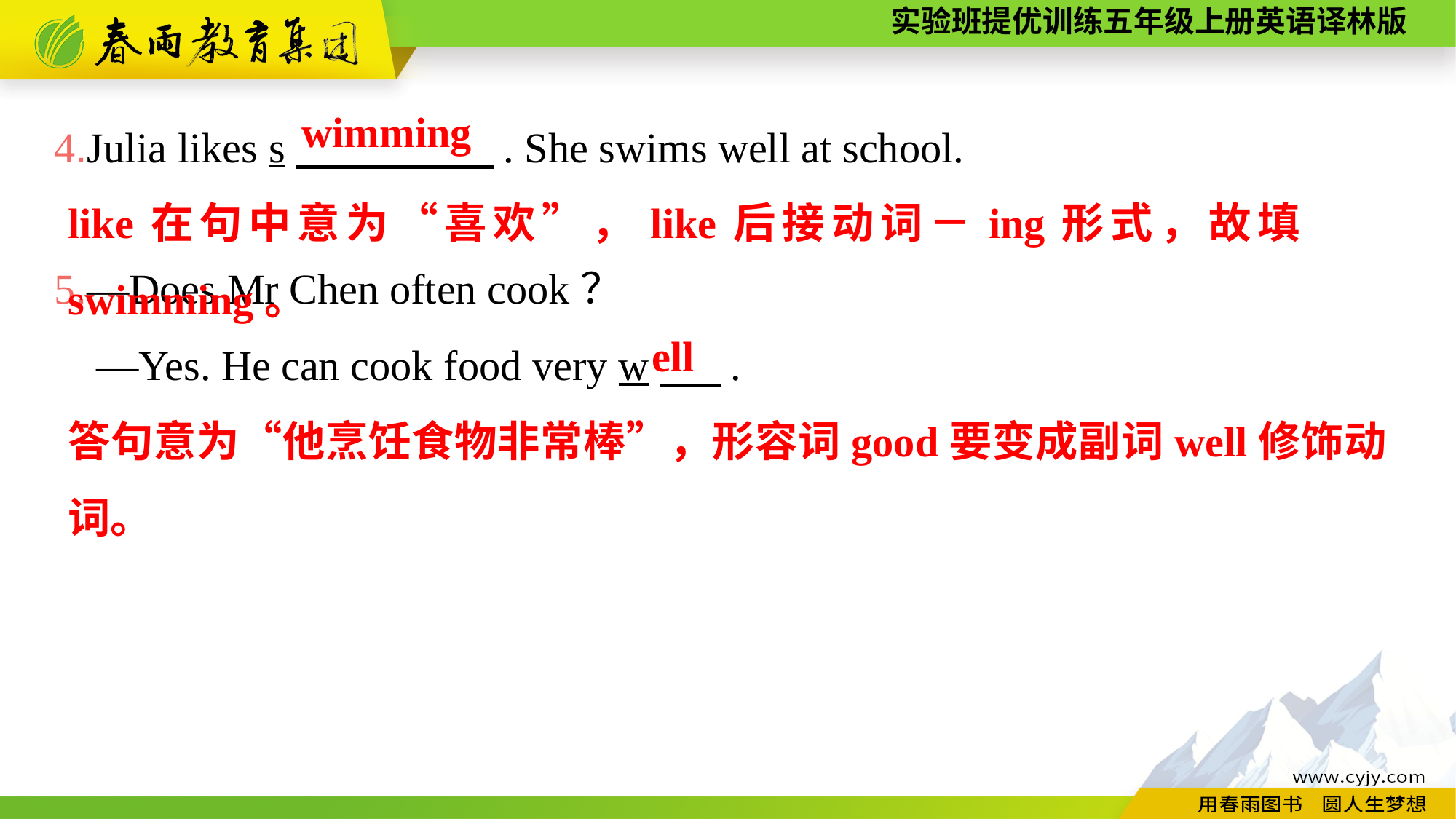

4.Julia likes s　　   　　. She swims well at school.

5.—Does Mr Chen often cook？
    —Yes. He can cook food very w　  .
wimming
like在句中意为“喜欢”，like后接动词－ing形式，故填swimming。
ell
答句意为“他烹饪食物非常棒”，形容词good要变成副词well修饰动词。